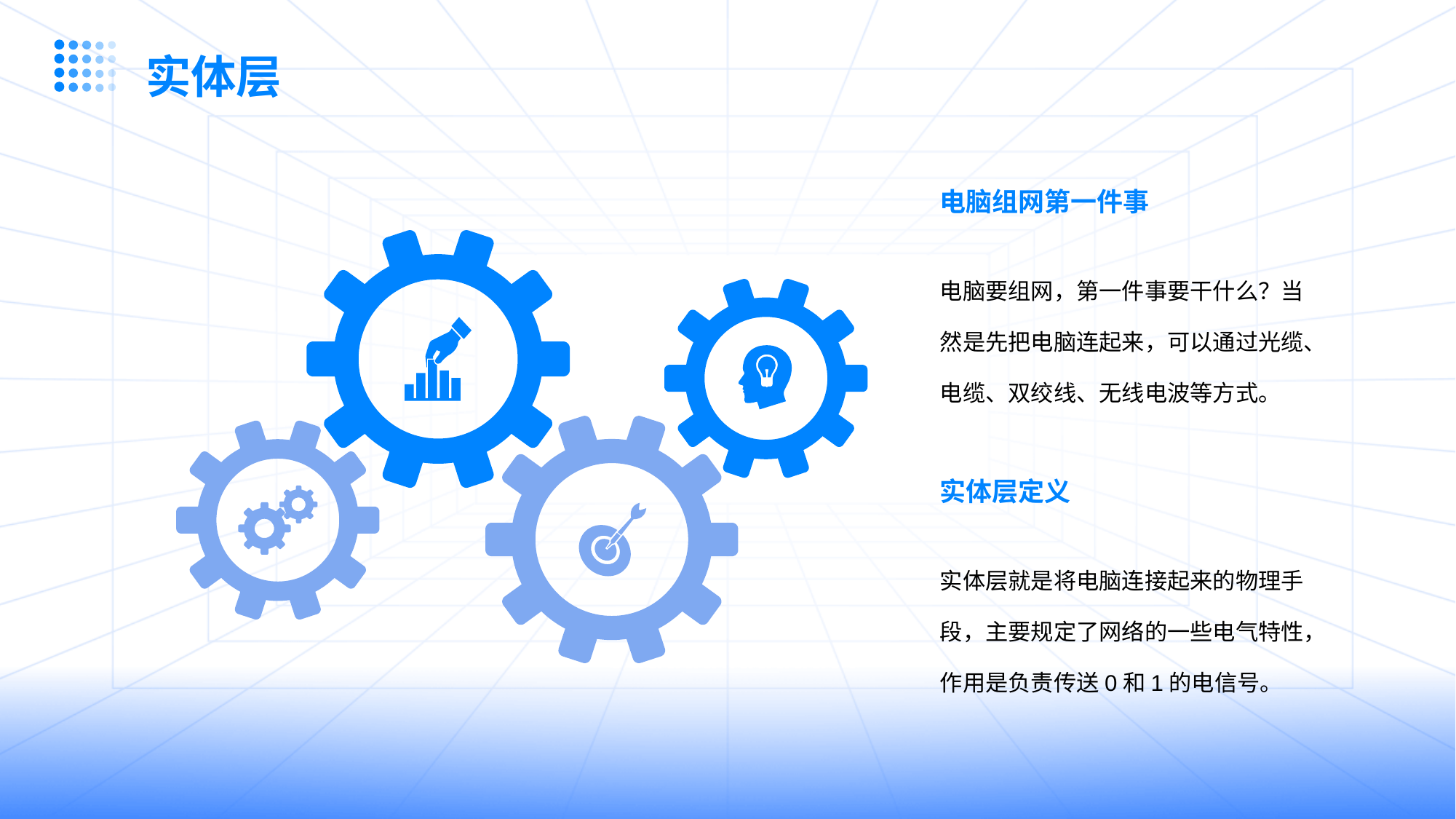

实体层

电脑组网第一件事
电脑要组网，第一件事要干什么？当然是先把电脑连起来，可以通过光缆、电缆、双绞线、无线电波等方式。

实体层定义

实体层就是将电脑连接起来的物理手段，主要规定了网络的一些电气特性，作用是负责传送0和1的电信号。